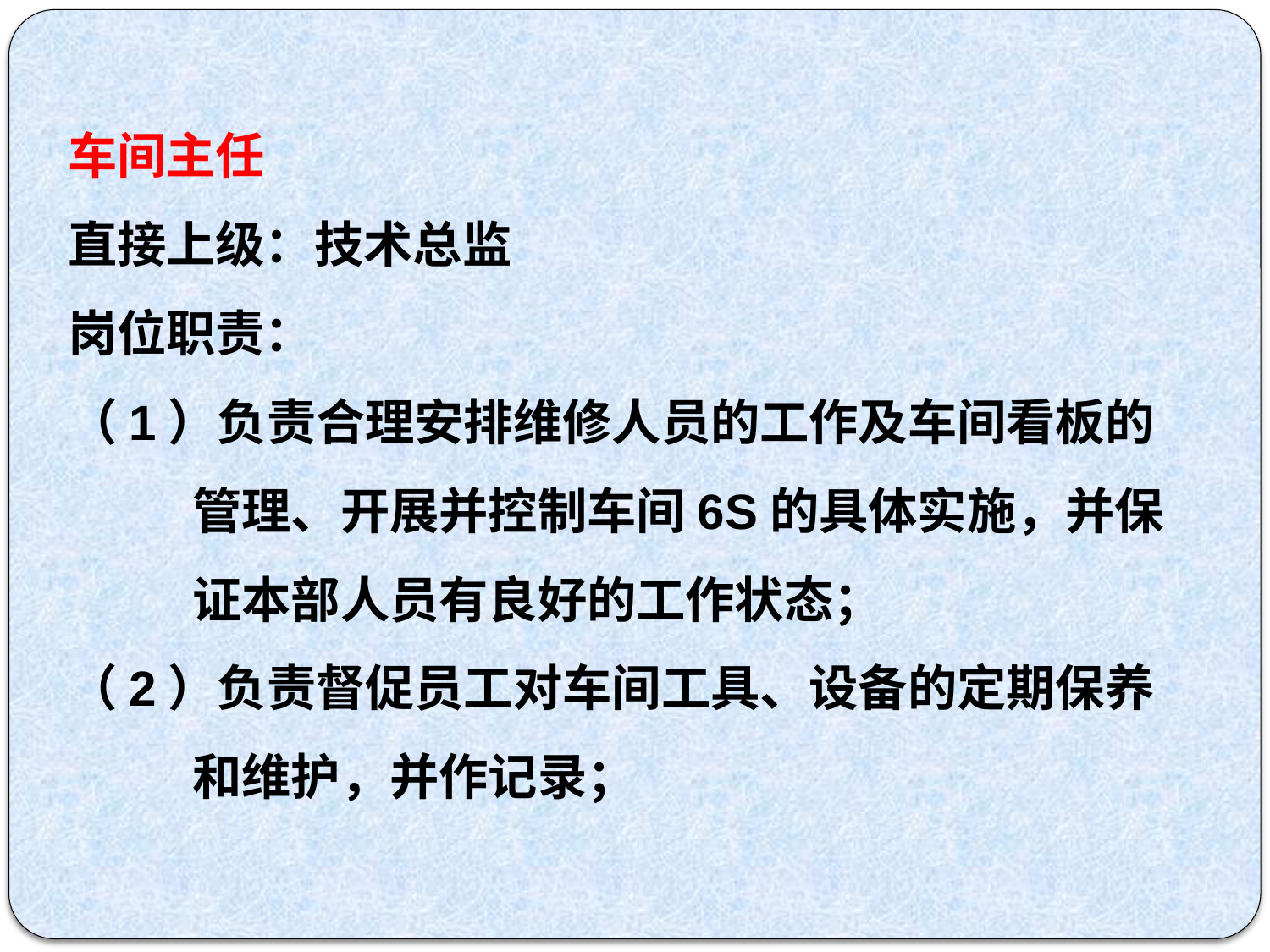

车间主任
直接上级：技术总监
岗位职责：
（1）负责合理安排维修人员的工作及车间看板的管理、开展并控制车间6S的具体实施，并保证本部人员有良好的工作状态；
（2）负责督促员工对车间工具、设备的定期保养和维护，并作记录；